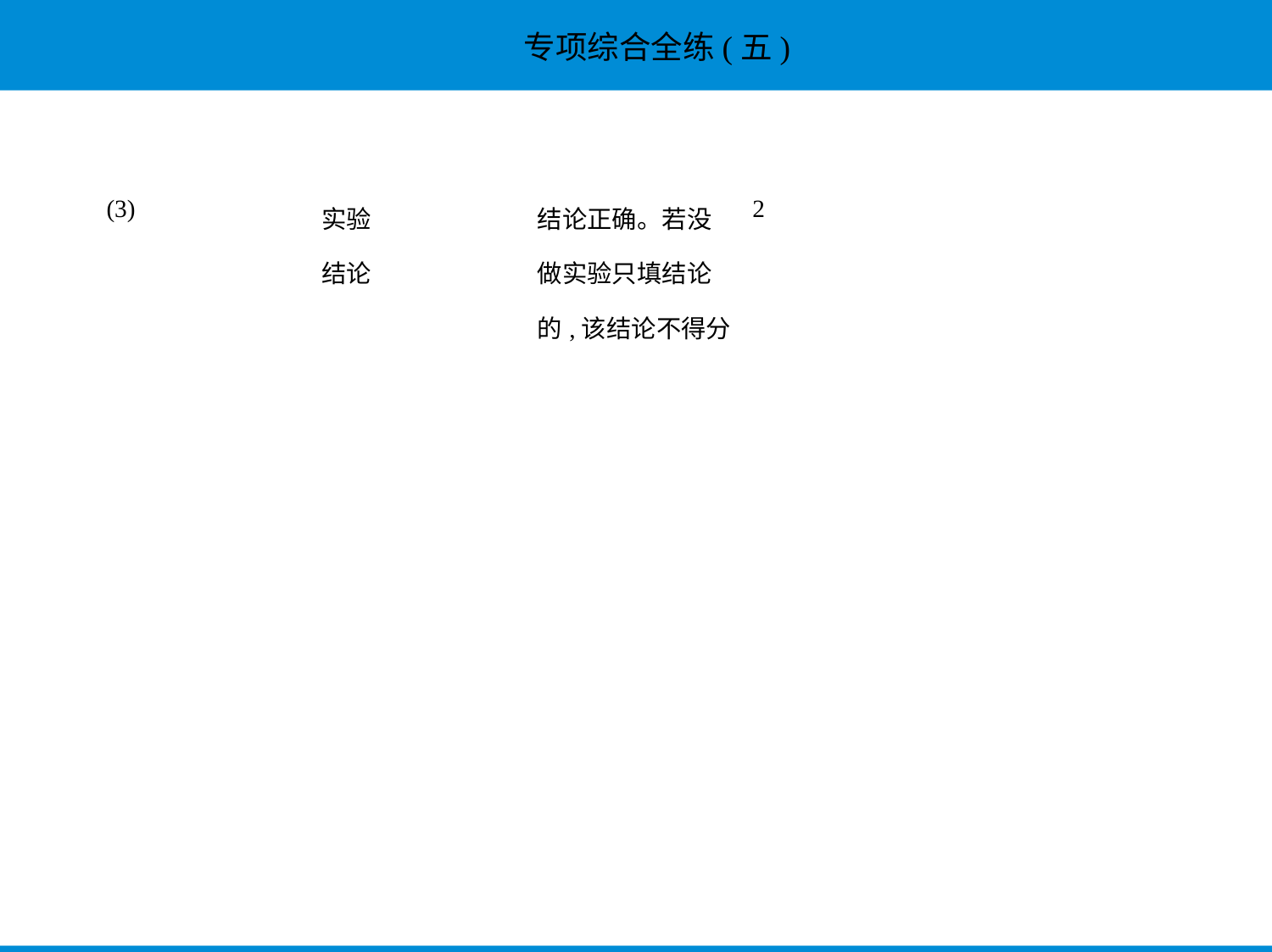

| (3) | 实验 结论 | 结论正确。若没 做实验只填结论 的,该结论不得分 | 2 |  |
| --- | --- | --- | --- | --- |